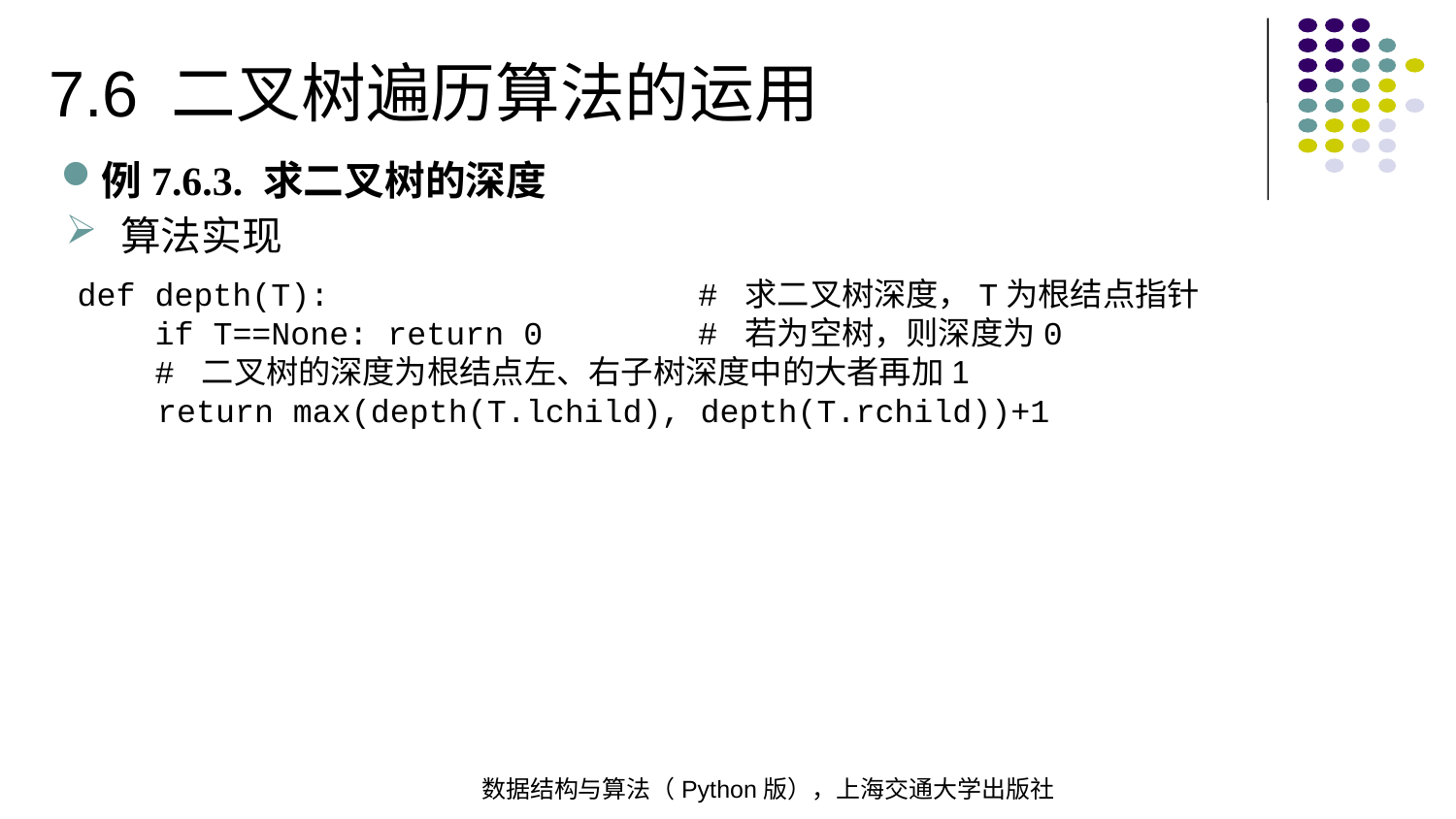

7.6 二叉树遍历算法的运用
例7.6.3. 求二叉树的深度
算法实现
def depth(T):                   # 求二叉树深度，T为根结点指针
    if T==None: return 0        # 若为空树，则深度为0
    # 二叉树的深度为根结点左、右子树深度中的大者再加1
          return max(depth(T.lchild), depth(T.rchild))+1